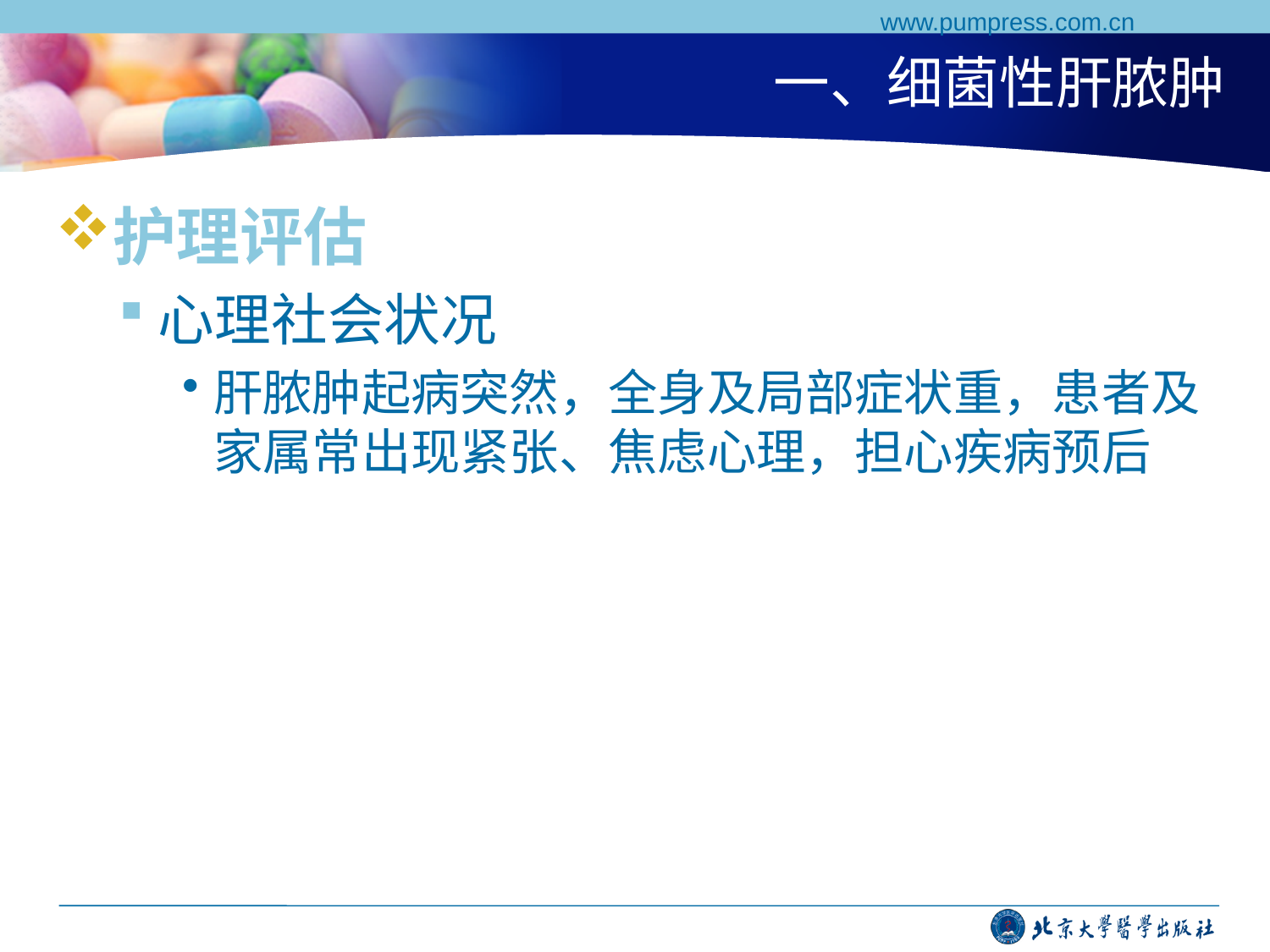

www.pumpress.com.cn
# 一、细菌性肝脓肿
护理评估
心理社会状况
肝脓肿起病突然，全身及局部症状重，患者及家属常出现紧张、焦虑心理，担心疾病预后